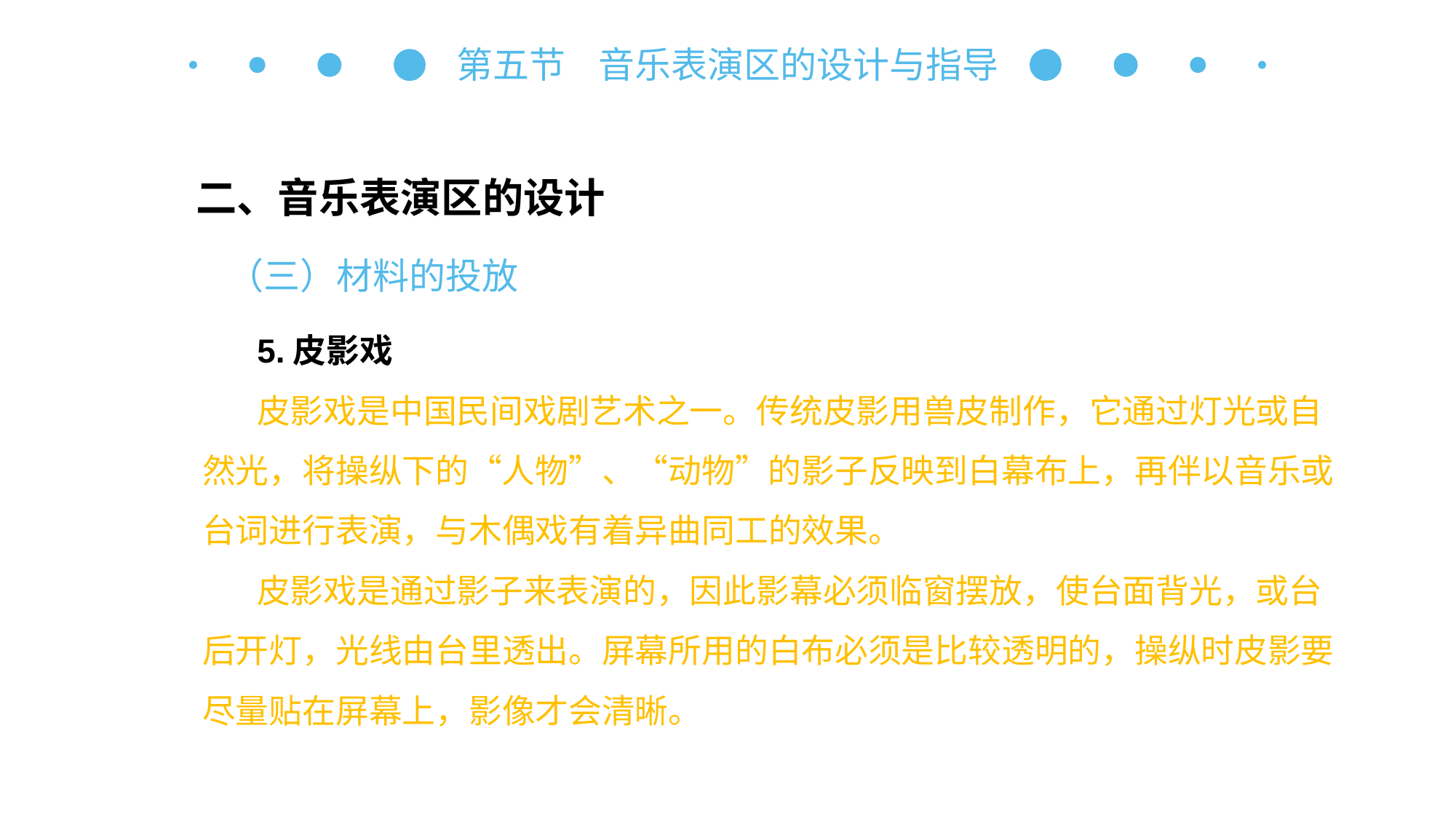

第五节    音乐表演区的设计与指导

二、音乐表演区的设计
（三）材料的投放
5.皮影戏
皮影戏是中国民间戏剧艺术之一。传统皮影用兽皮制作，它通过灯光或自然光，将操纵下的“人物”、“动物”的影子反映到白幕布上，再伴以音乐或台词进行表演，与木偶戏有着异曲同工的效果。
皮影戏是通过影子来表演的，因此影幕必须临窗摆放，使台面背光，或台后开灯，光线由台里透出。屏幕所用的白布必须是比较透明的，操纵时皮影要尽量贴在屏幕上，影像才会清晰。